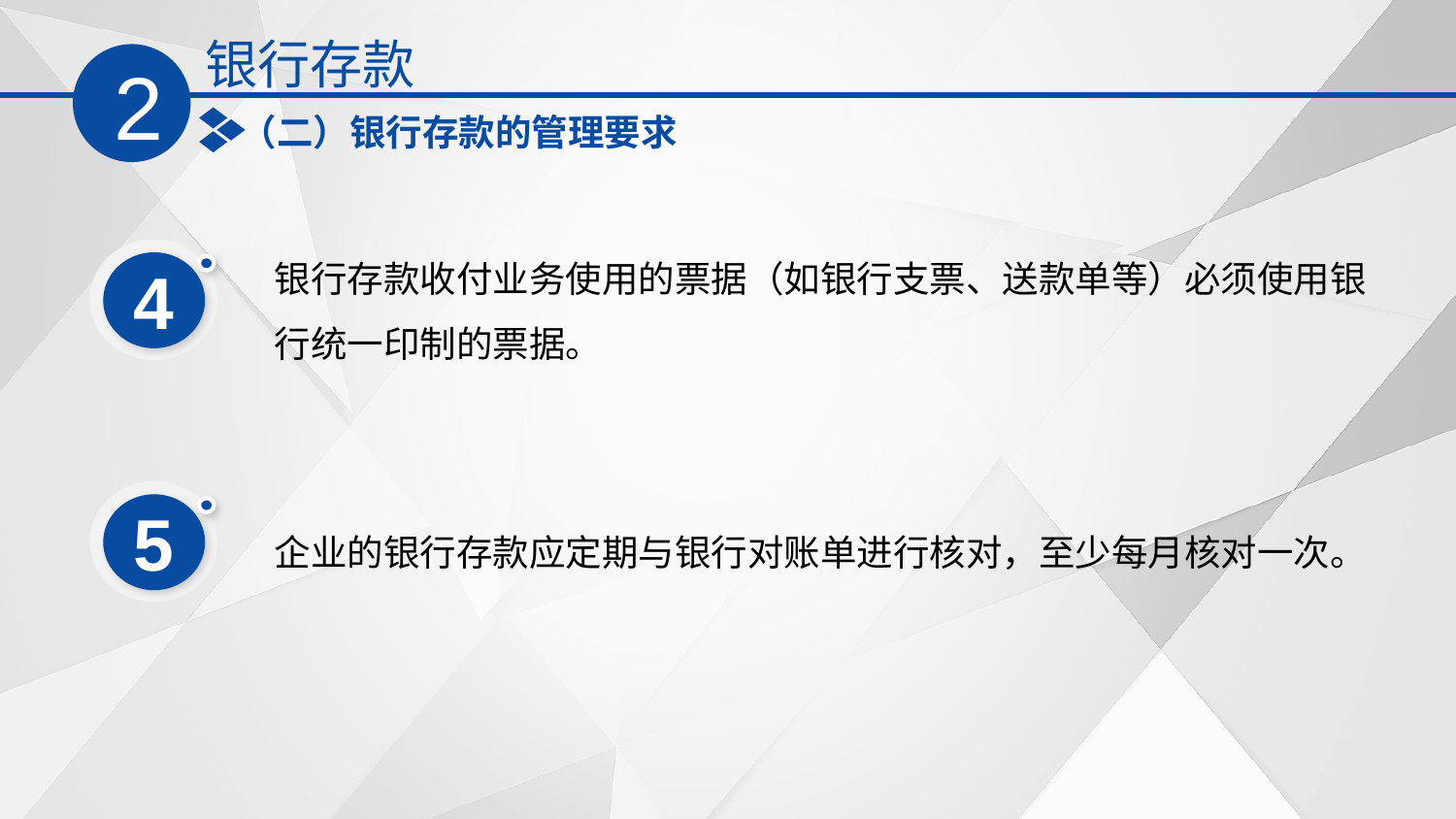

银行存款
2

（二）银行存款的管理要求

银行存款收付业务使用的票据（如银行支票、送款单等）必须使用银行统一印制的票据。

4

5

企业的银行存款应定期与银行对账单进行核对，至少每月核对一次。